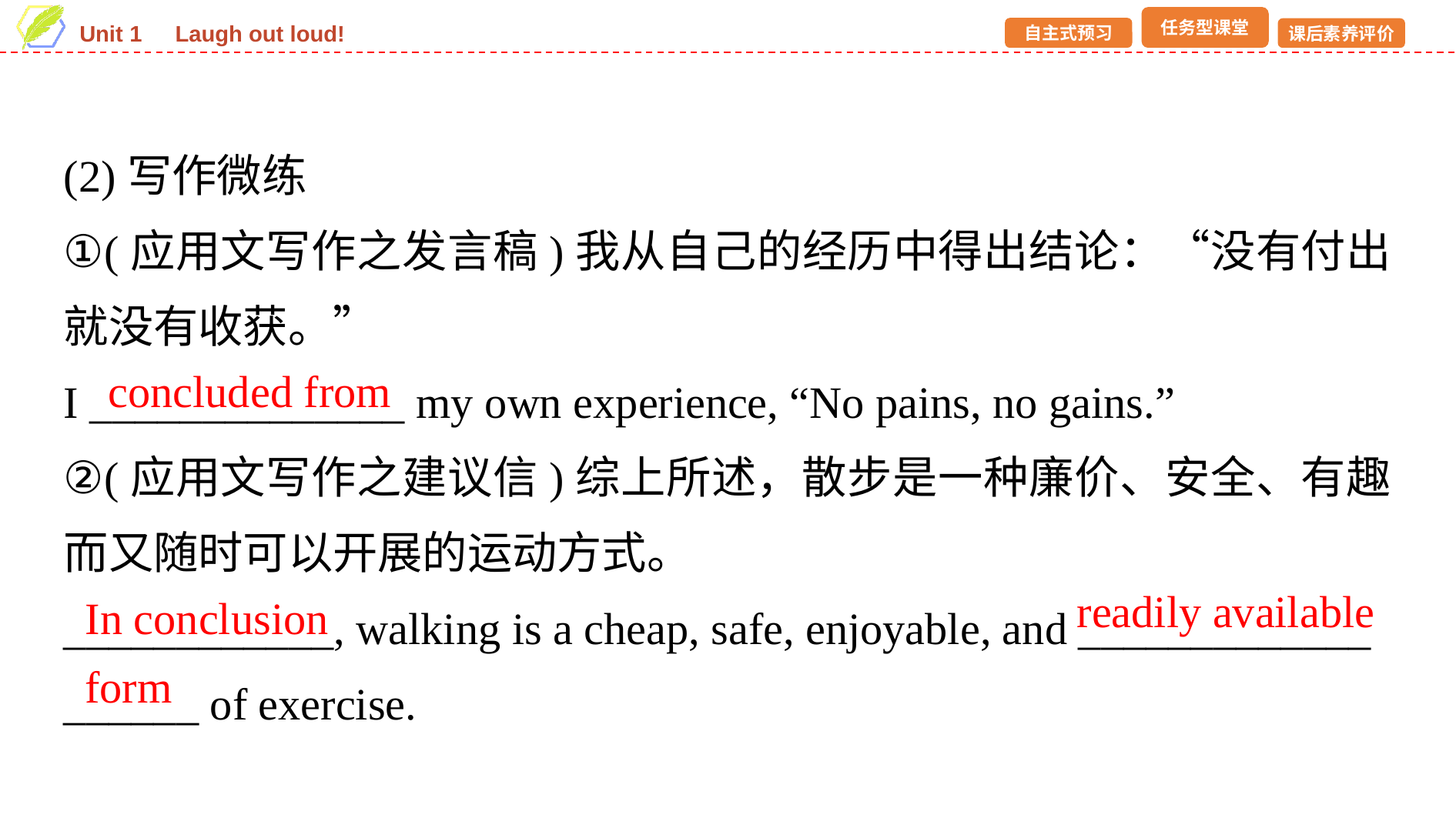

(2)写作微练
①(应用文写作之发言稿)我从自己的经历中得出结论：“没有付出就没有收获。”
I ______________ my own experience, “No pains, no gains.”
②(应用文写作之建议信)综上所述，散步是一种廉价、安全、有趣而又随时可以开展的运动方式。
____________, walking is a cheap, safe, enjoyable, and _____________
______ of exercise.
concluded from
readily available
In conclusion
form